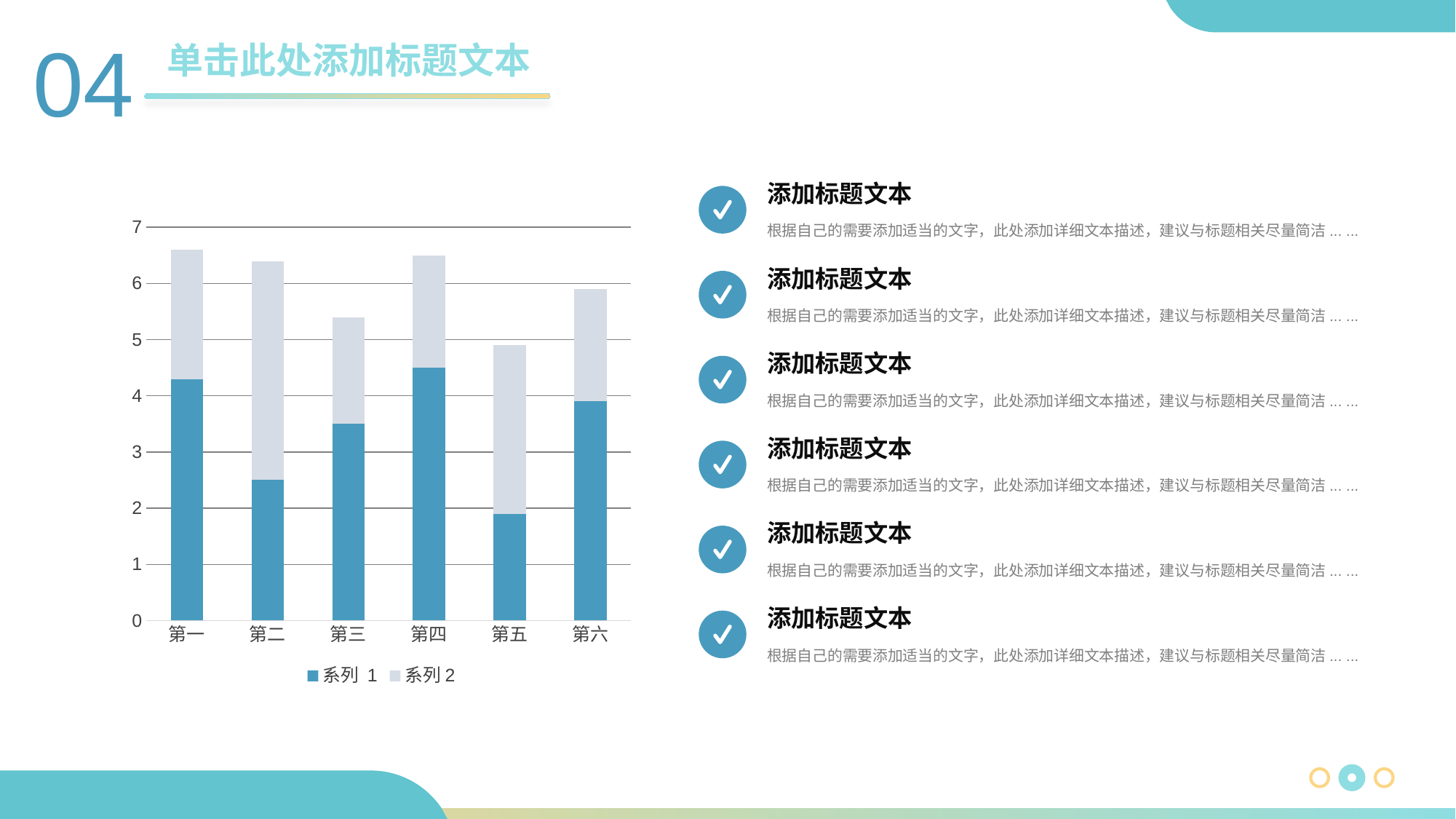

04
单击此处添加标题文本
添加标题文本
根据自己的需要添加适当的文字，此处添加详细文本描述，建议与标题相关尽量简洁... ...

### Chart

| Category | 系列 1 | 系列2 |
|---|---|---|
| 第一 | 4.3 | 2.3 |
| 第二 | 2.5 | 3.9 |
| 第三 | 3.5 | 1.9 |
| 第四 | 4.5 | 2.0 |
| 第五 | 1.9 | 3.0 |
| 第六 | 3.9 | 2.0 |
添加标题文本
根据自己的需要添加适当的文字，此处添加详细文本描述，建议与标题相关尽量简洁... ...

添加标题文本
根据自己的需要添加适当的文字，此处添加详细文本描述，建议与标题相关尽量简洁... ...

添加标题文本
根据自己的需要添加适当的文字，此处添加详细文本描述，建议与标题相关尽量简洁... ...

添加标题文本
根据自己的需要添加适当的文字，此处添加详细文本描述，建议与标题相关尽量简洁... ...

添加标题文本
根据自己的需要添加适当的文字，此处添加详细文本描述，建议与标题相关尽量简洁... ...